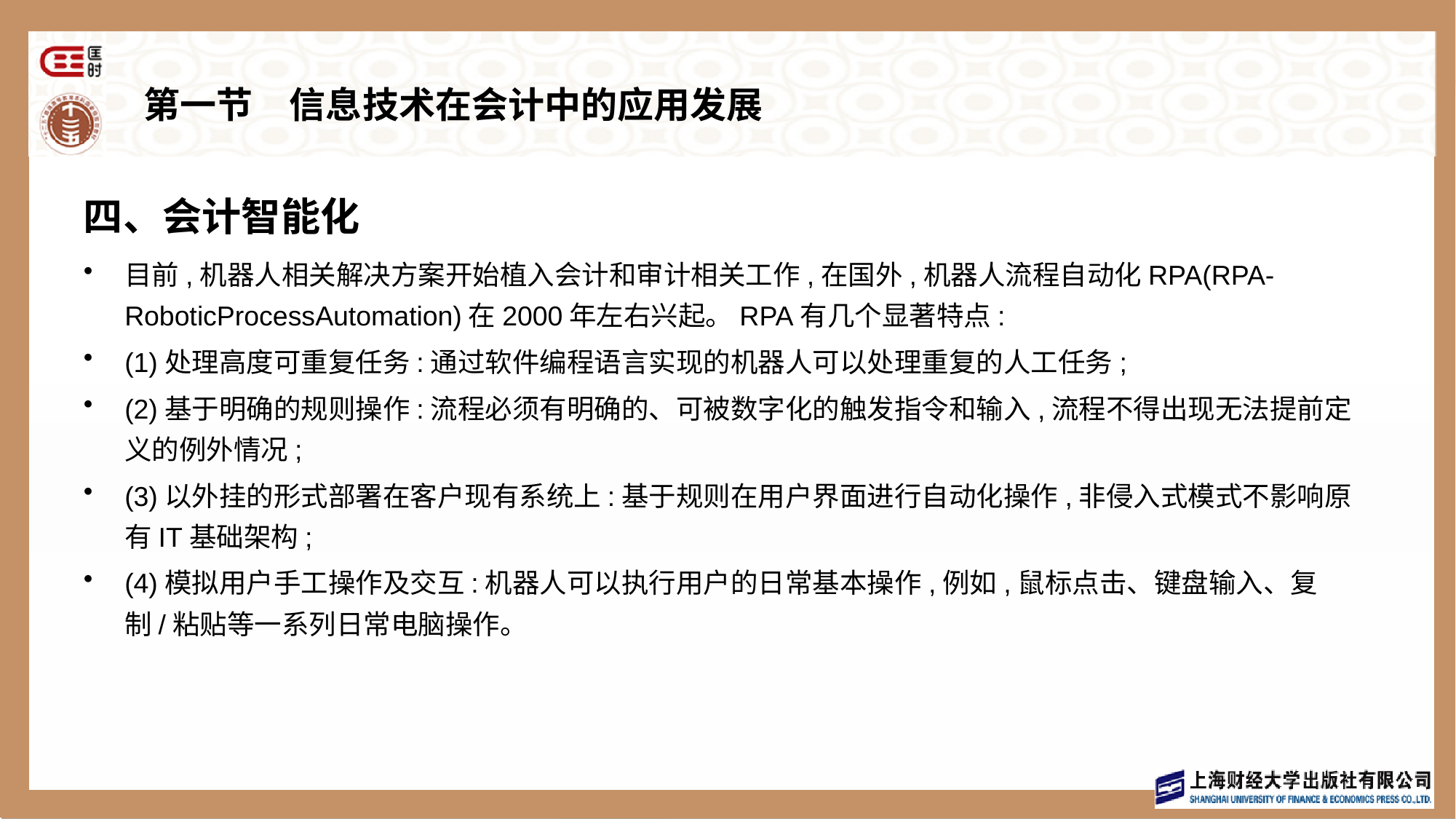

# 第一节　信息技术在会计中的应用发展
四、会计智能化
目前,机器人相关解决方案开始植入会计和审计相关工作,在国外,机器人流程自动化RPA(RPA-RoboticProcessAutomation)在2000年左右兴起。RPA有几个显著特点:
(1)处理高度可重复任务:通过软件编程语言实现的机器人可以处理重复的人工任务;
(2)基于明确的规则操作:流程必须有明确的、可被数字化的触发指令和输入,流程不得出现无法提前定义的例外情况;
(3)以外挂的形式部署在客户现有系统上:基于规则在用户界面进行自动化操作,非侵入式模式不影响原有IT基础架构;
(4)模拟用户手工操作及交互:机器人可以执行用户的日常基本操作,例如,鼠标点击、键盘输入、复制/粘贴等一系列日常电脑操作。